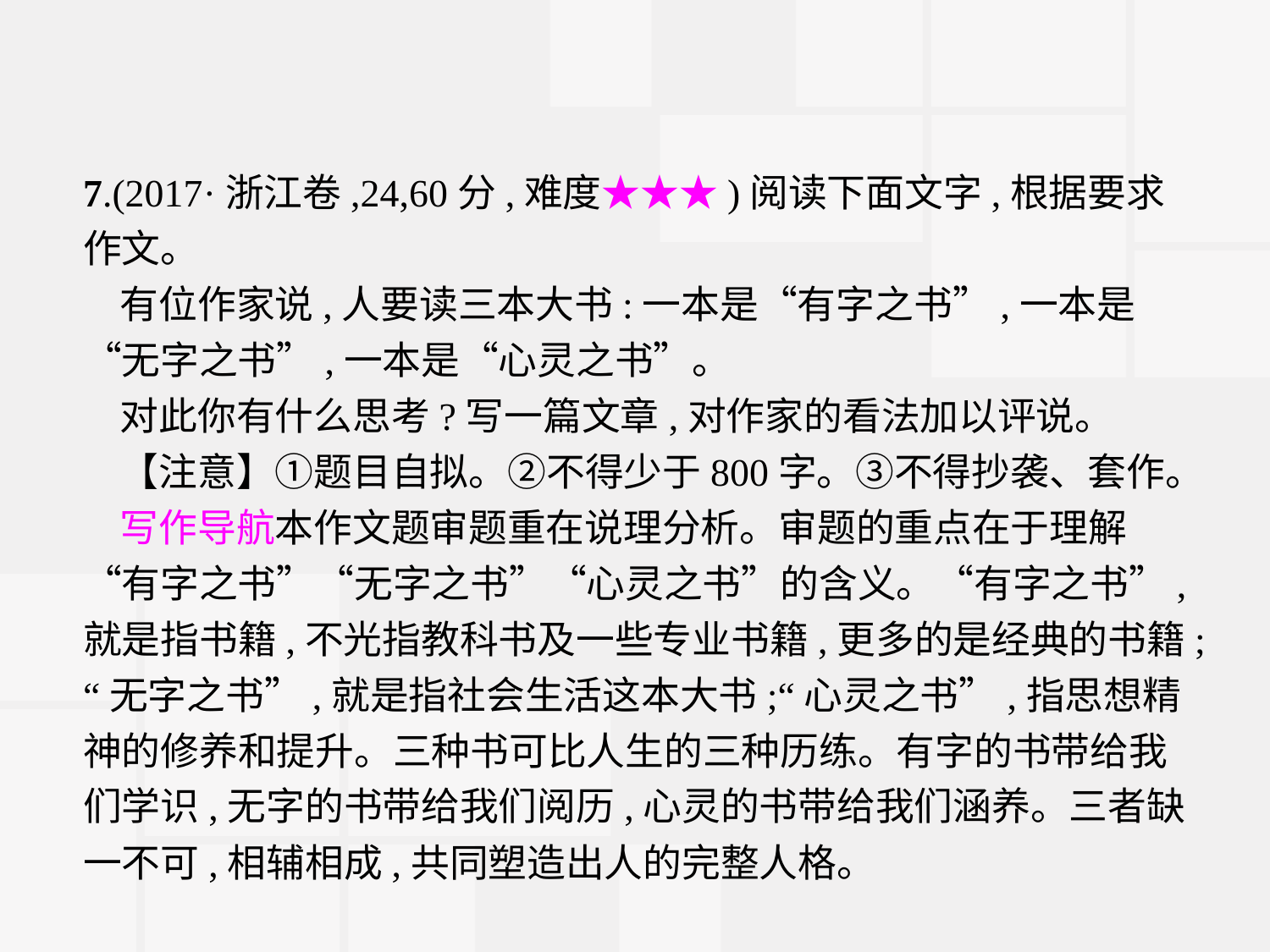

7.(2017·浙江卷,24,60分,难度★★★)阅读下面文字,根据要求作文。
有位作家说,人要读三本大书:一本是“有字之书”,一本是“无字之书”,一本是“心灵之书”。
对此你有什么思考?写一篇文章,对作家的看法加以评说。
【注意】①题目自拟。②不得少于800字。③不得抄袭、套作。
写作导航本作文题审题重在说理分析。审题的重点在于理解“有字之书”“无字之书”“心灵之书”的含义。“有字之书”,就是指书籍,不光指教科书及一些专业书籍,更多的是经典的书籍;“无字之书”,就是指社会生活这本大书;“心灵之书”,指思想精神的修养和提升。三种书可比人生的三种历练。有字的书带给我们学识,无字的书带给我们阅历,心灵的书带给我们涵养。三者缺一不可,相辅相成,共同塑造出人的完整人格。